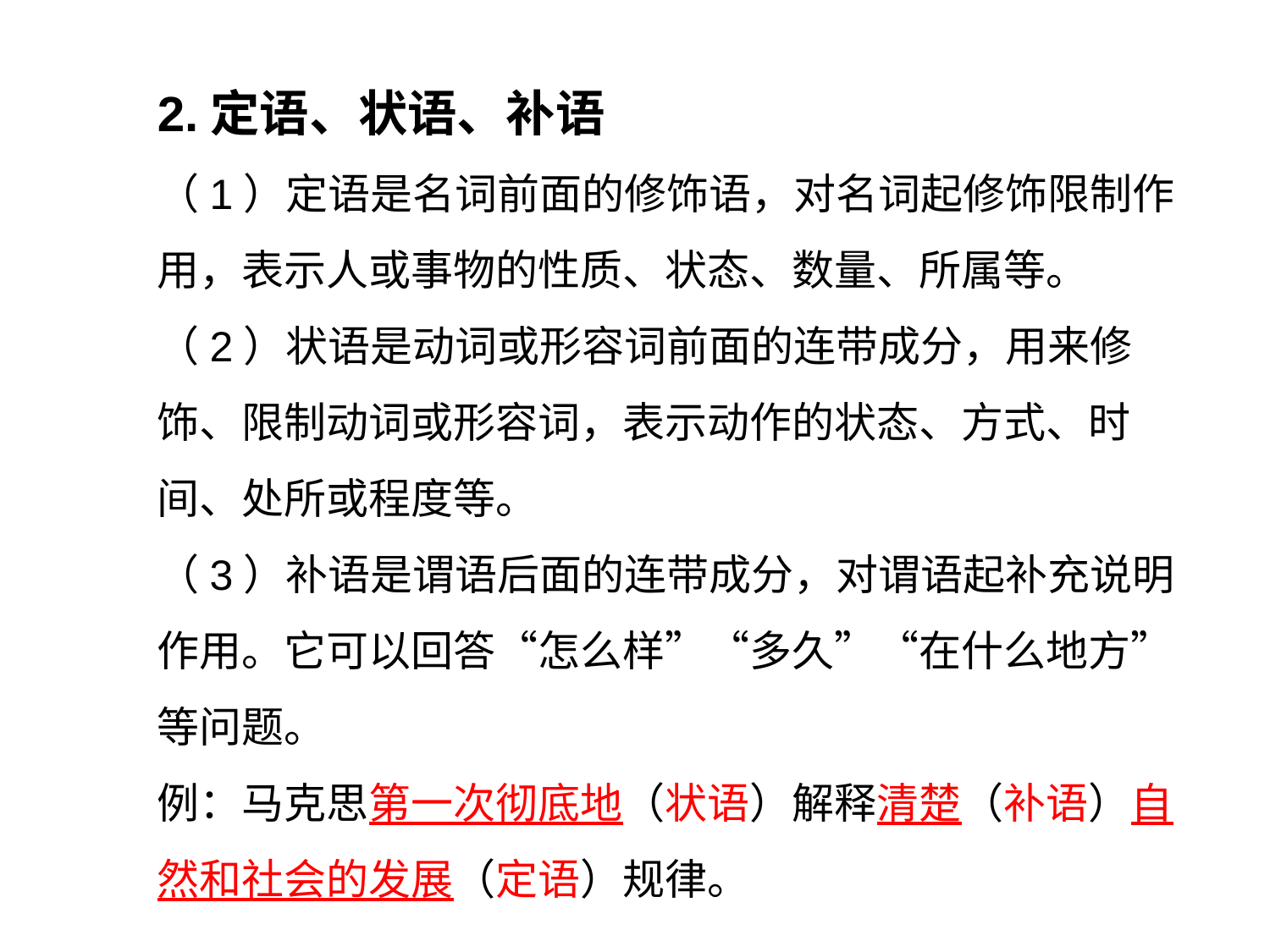

2.定语、状语、补语
（1）定语是名词前面的修饰语，对名词起修饰限制作用，表示人或事物的性质、状态、数量、所属等。
（2）状语是动词或形容词前面的连带成分，用来修饰、限制动词或形容词，表示动作的状态、方式、时间、处所或程度等。
（3）补语是谓语后面的连带成分，对谓语起补充说明作用。它可以回答“怎么样”“多久”“在什么地方”等问题。
例：马克思第一次彻底地（状语）解释清楚（补语）自然和社会的发展（定语）规律。